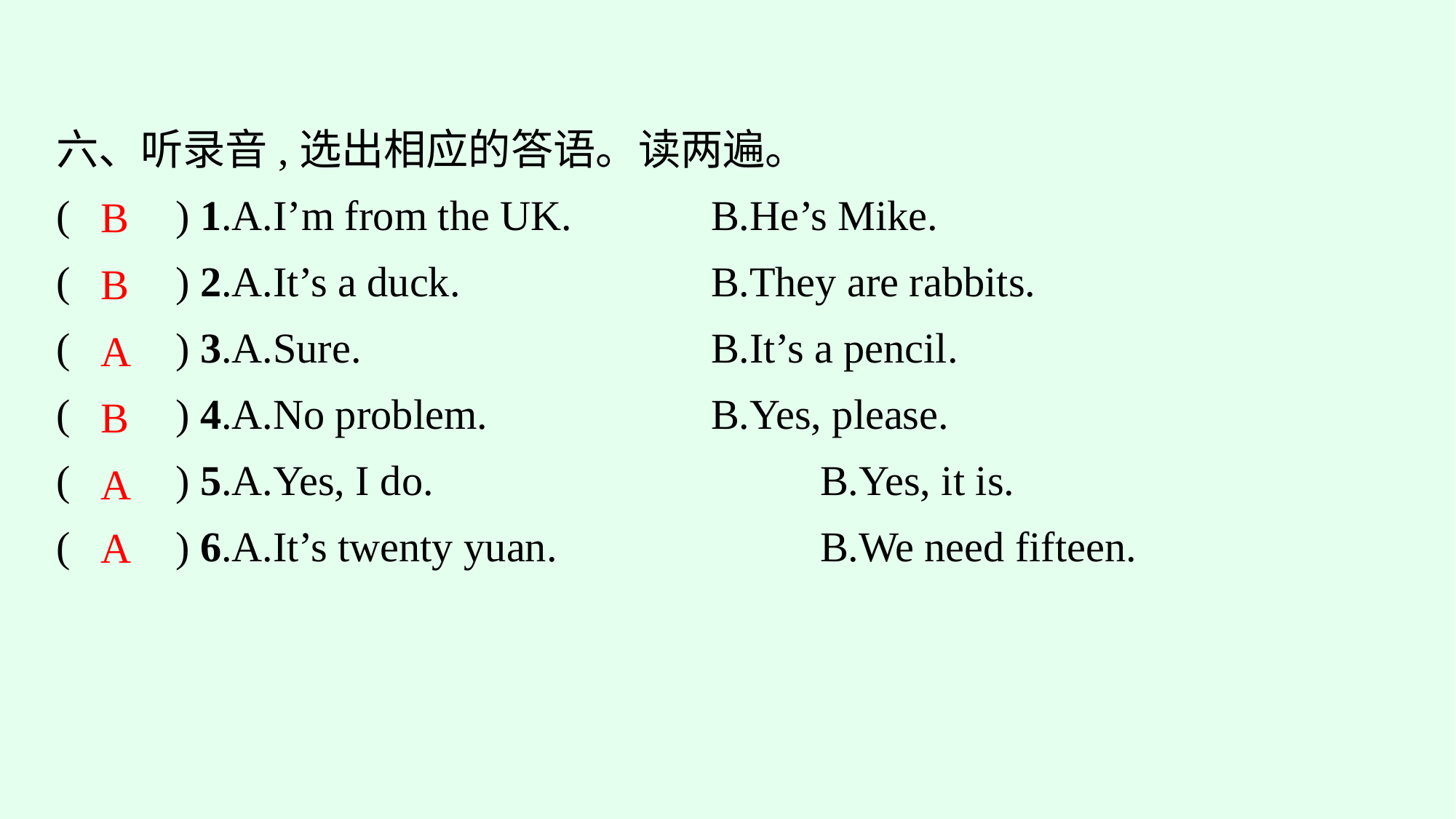

六、听录音,选出相应的答语。读两遍。
(　　) 1.A.I’m from the UK.　　　	B.He’s Mike.
(　　) 2.A.It’s a duck.			B.They are rabbits.
(　　) 3.A.Sure.				B.It’s a pencil.
(　　) 4.A.No problem.			B.Yes, please.
(　　) 5.A.Yes, I do.				B.Yes, it is.
(　　) 6.A.It’s twenty yuan.			B.We need fifteen.
B
B
A
B
A
A